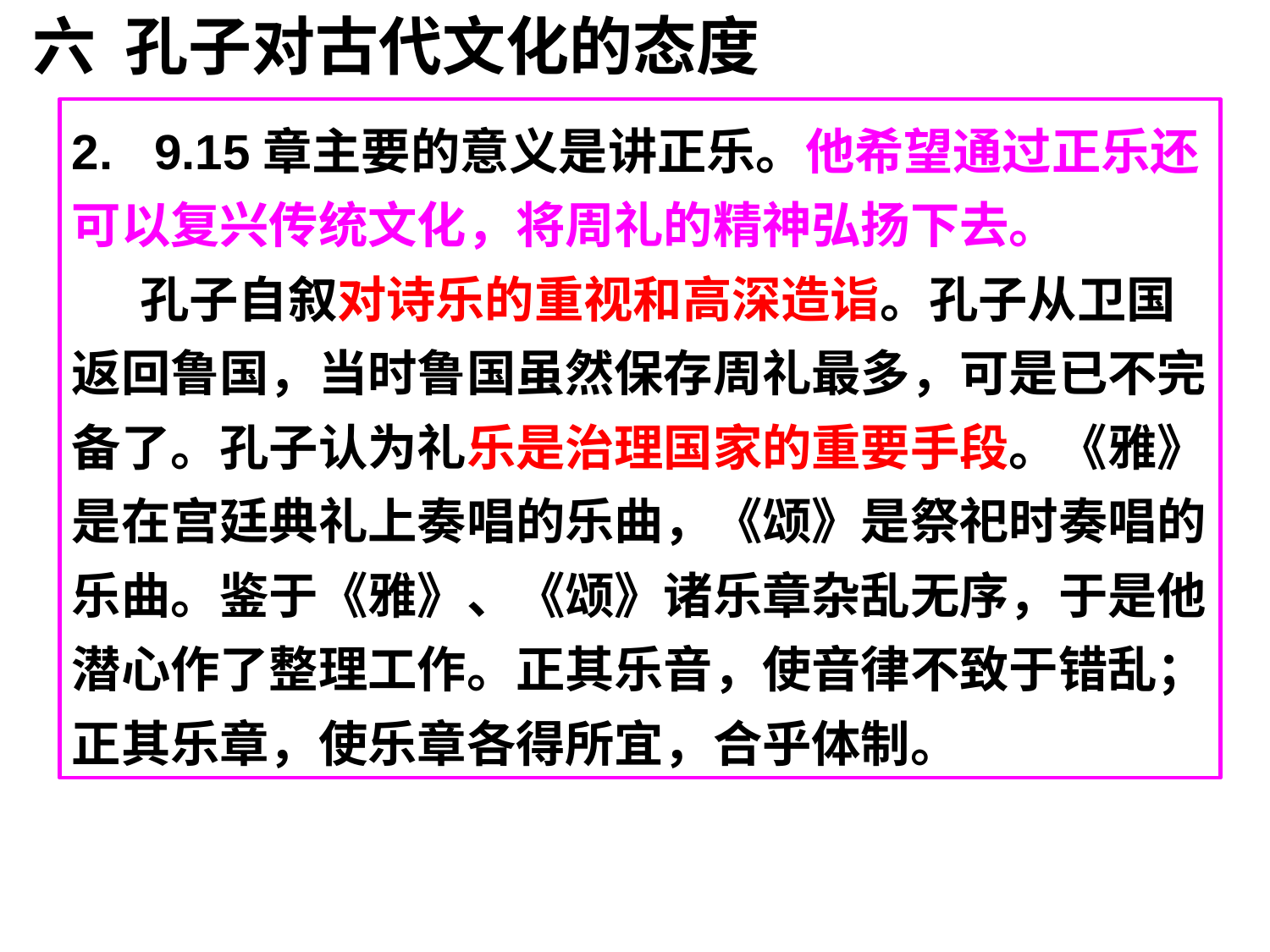

六  孔子对古代文化的态度
2.   9.15章主要的意义是讲正乐。他希望通过正乐还可以复兴传统文化，将周礼的精神弘扬下去。
     孔子自叙对诗乐的重视和高深造诣。孔子从卫国返回鲁国，当时鲁国虽然保存周礼最多，可是已不完备了。孔子认为礼乐是治理国家的重要手段。《雅》是在宫廷典礼上奏唱的乐曲，《颂》是祭祀时奏唱的乐曲。鉴于《雅》、《颂》诸乐章杂乱无序，于是他潜心作了整理工作。正其乐音，使音律不致于错乱；正其乐章，使乐章各得所宜，合乎体制。